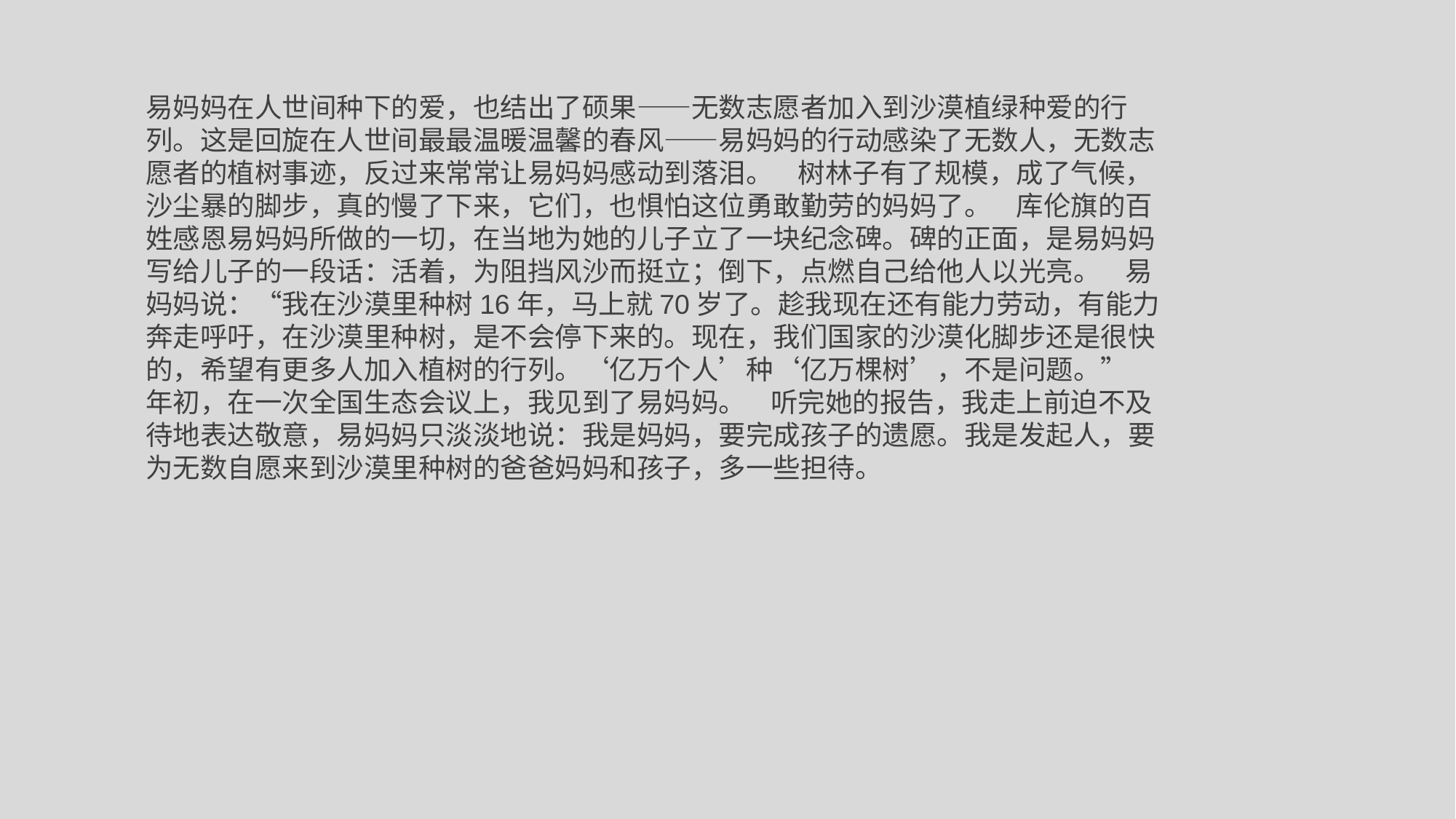

易妈妈在人世间种下的爱，也结出了硕果——无数志愿者加入到沙漠植绿种爱的行列。这是回旋在人世间最最温暖温馨的春风——易妈妈的行动感染了无数人，无数志愿者的植树事迹，反过来常常让易妈妈感动到落泪。    树林子有了规模，成了气候，沙尘暴的脚步，真的慢了下来，它们，也惧怕这位勇敢勤劳的妈妈了。    库伦旗的百姓感恩易妈妈所做的一切，在当地为她的儿子立了一块纪念碑。碑的正面，是易妈妈写给儿子的一段话：活着，为阻挡风沙而挺立；倒下，点燃自己给他人以光亮。    易妈妈说：“我在沙漠里种树16年，马上就70岁了。趁我现在还有能力劳动，有能力奔走呼吁，在沙漠里种树，是不会停下来的。现在，我们国家的沙漠化脚步还是很快的，希望有更多人加入植树的行列。‘亿万个人’种‘亿万棵树’，不是问题。”    年初，在一次全国生态会议上，我见到了易妈妈。    听完她的报告，我走上前迫不及待地表达敬意，易妈妈只淡淡地说：我是妈妈，要完成孩子的遗愿。我是发起人，要为无数自愿来到沙漠里种树的爸爸妈妈和孩子，多一些担待。